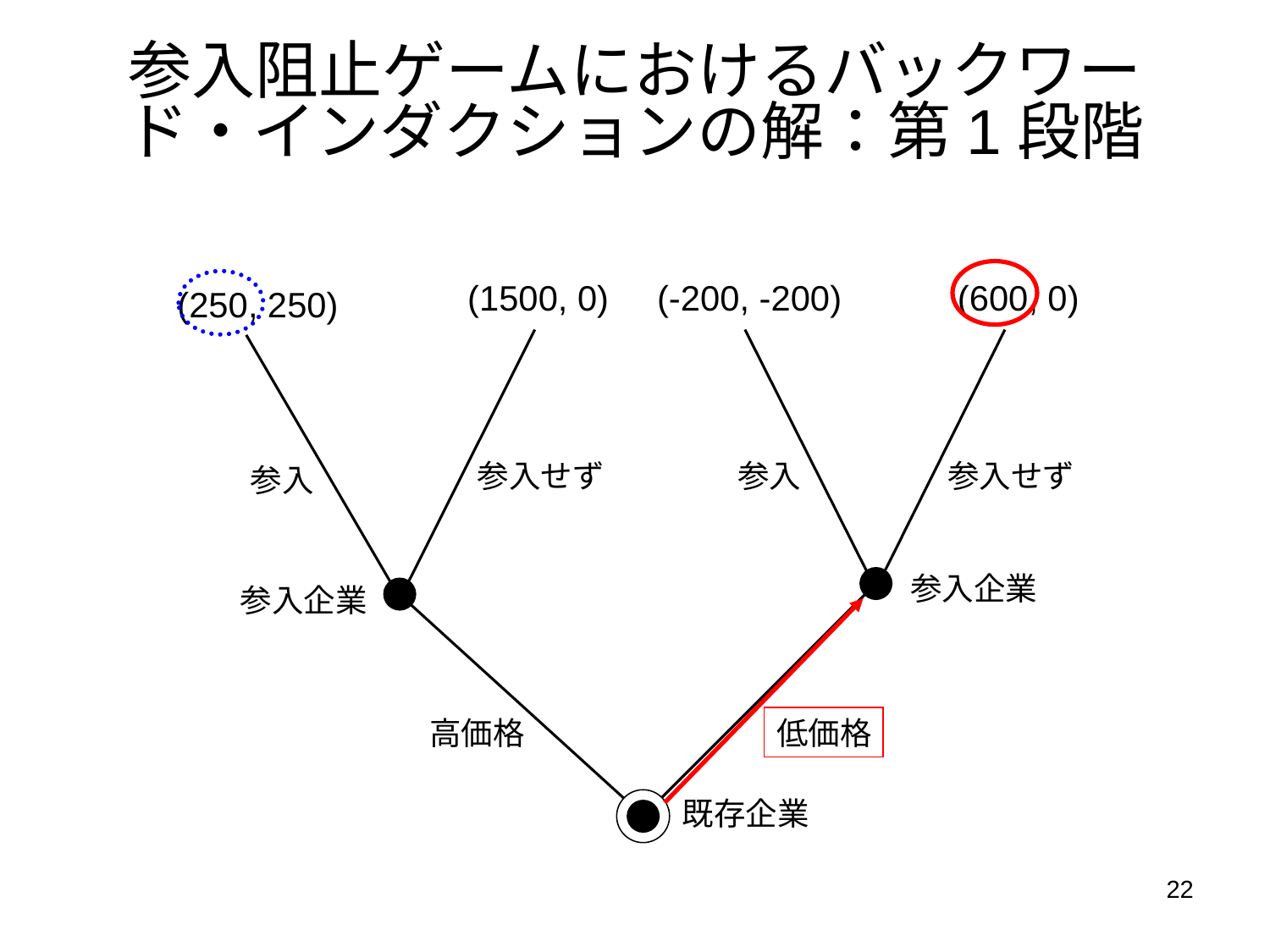

参入阻止ゲームにおけるバックワード・インダクションの解：第1段階

(1500, 0)
(-200, -200)
(600, 0)

(250, 250)

参入せず
参入
参入せず
参入
参入企業

参入企業

高価格
低価格

既存企業

22